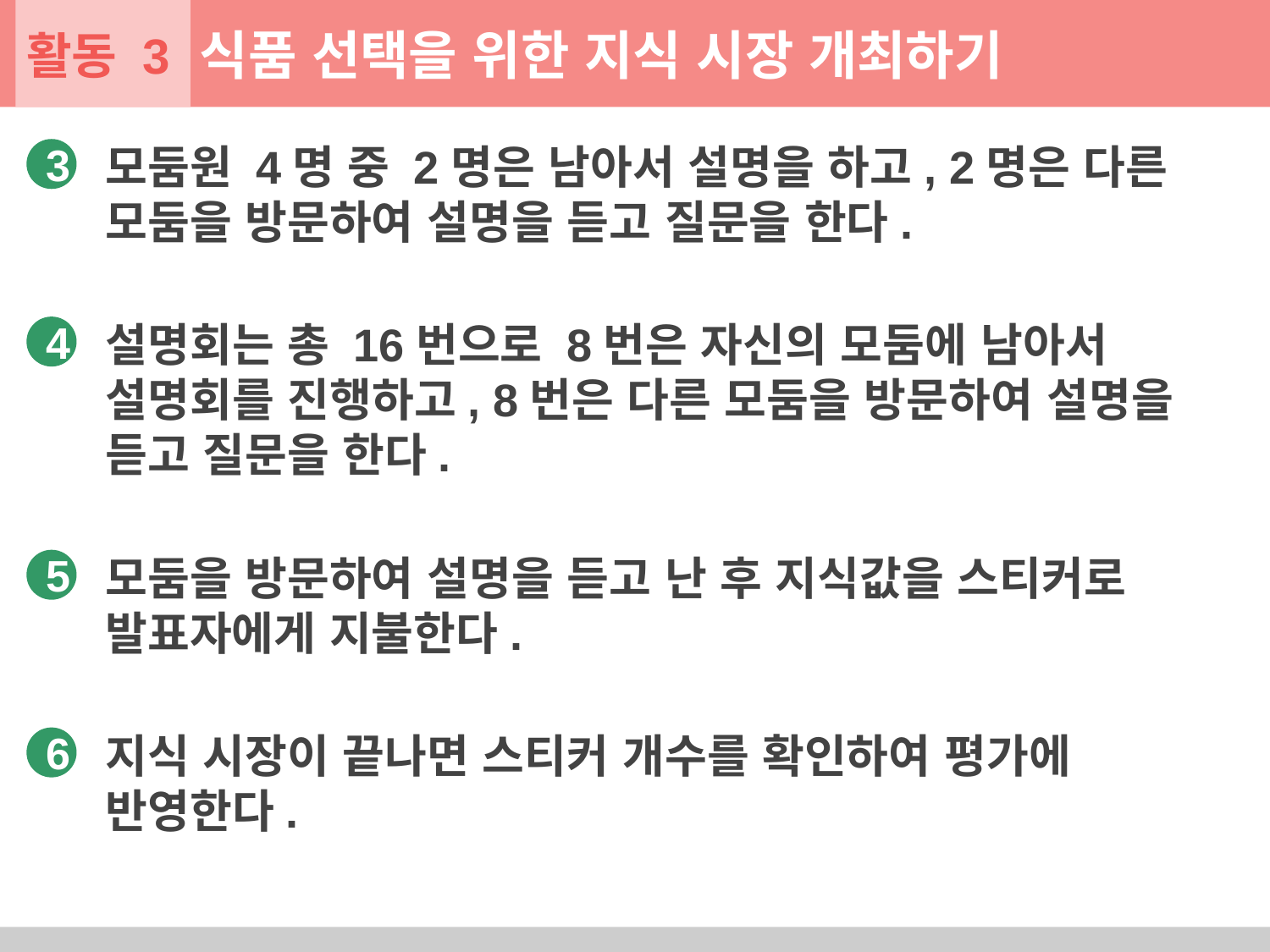

활동 3
식품 선택을 위한 지식 시장 개최하기
모둠원 4명 중 2명은 남아서 설명을 하고, 2명은 다른 모둠을 방문하여 설명을 듣고 질문을 한다.
3
설명회는 총 16번으로 8번은 자신의 모둠에 남아서 설명회를 진행하고, 8번은 다른 모둠을 방문하여 설명을 듣고 질문을 한다.
4
모둠을 방문하여 설명을 듣고 난 후 지식값을 스티커로 발표자에게 지불한다.
5
지식 시장이 끝나면 스티커 개수를 확인하여 평가에 반영한다.
6